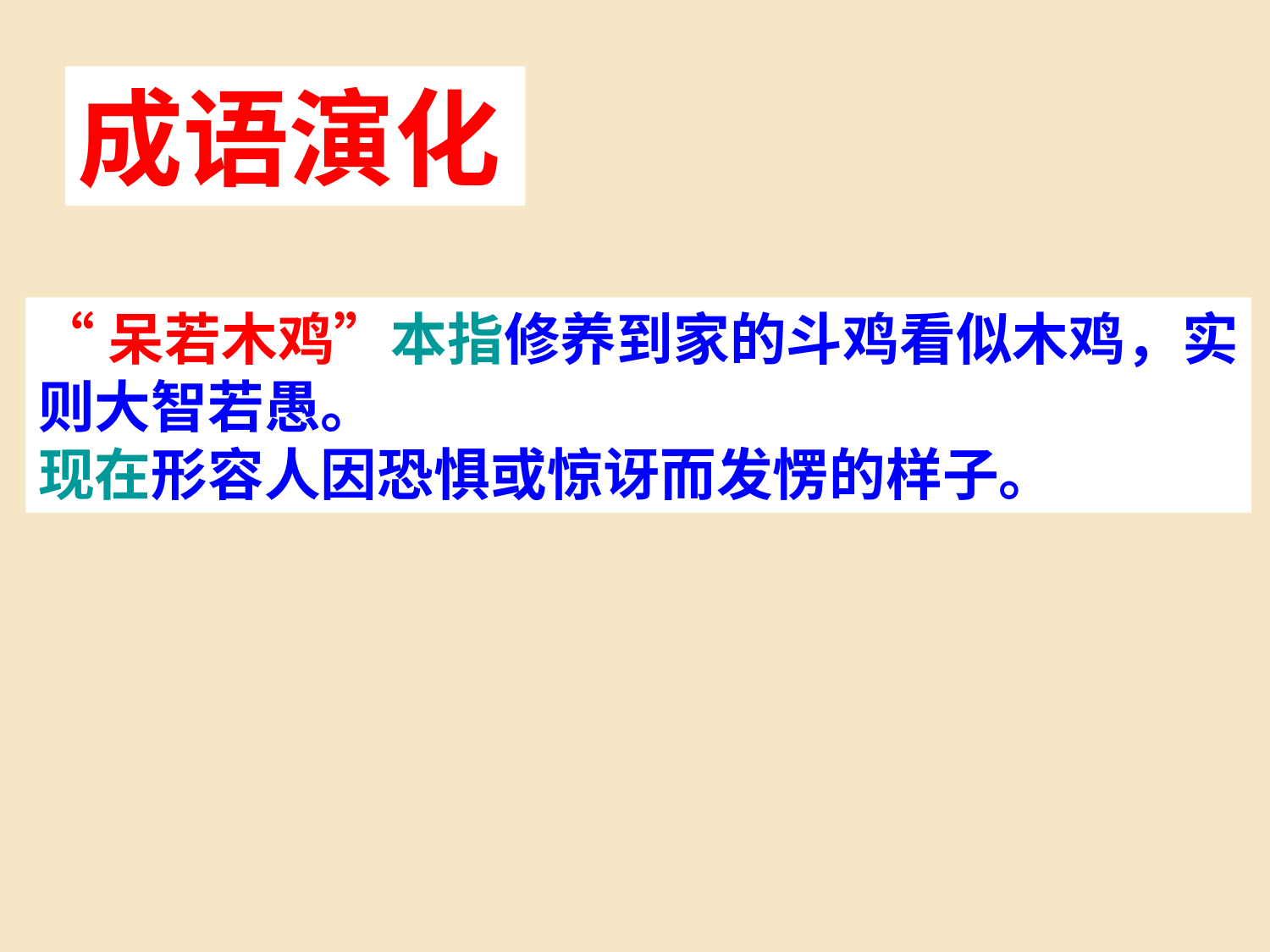

成语演化
“呆若木鸡”本指修养到家的斗鸡看似木鸡，实
则大智若愚。
现在形容人因恐惧或惊讶而发愣的样子。